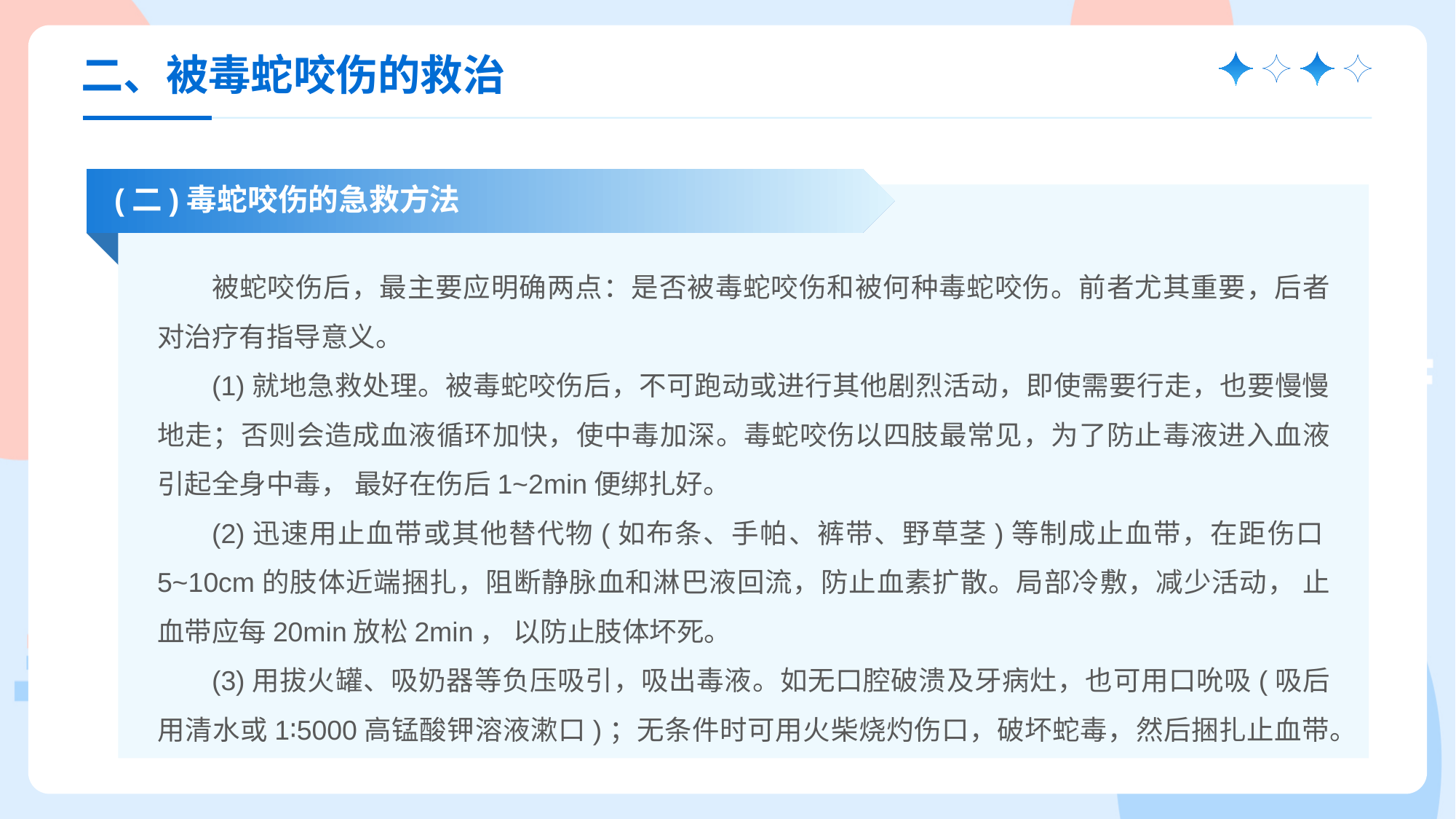

二、被毒蛇咬伤的救治
(二)毒蛇咬伤的急救方法

被蛇咬伤后，最主要应明确两点：是否被毒蛇咬伤和被何种毒蛇咬伤。前者尤其重要，后者对治疗有指导意义。
(1)就地急救处理。被毒蛇咬伤后，不可跑动或进行其他剧烈活动，即使需要行走，也要慢慢地走；否则会造成血液循环加快，使中毒加深。毒蛇咬伤以四肢最常见，为了防止毒液进入血液引起全身中毒， 最好在伤后1~2min便绑扎好。
(2)迅速用止血带或其他替代物(如布条、手帕、裤带、野草茎)等制成止血带，在距伤口5~10cm的肢体近端捆扎，阻断静脉血和淋巴液回流，防止血素扩散。局部冷敷，减少活动， 止血带应每20min放松2min， 以防止肢体坏死。
(3)用拔火罐、吸奶器等负压吸引，吸出毒液。如无口腔破溃及牙病灶，也可用口吮吸(吸后用清水或1∶5000高锰酸钾溶液漱口)；无条件时可用火柴烧灼伤口，破坏蛇毒，然后捆扎止血带。